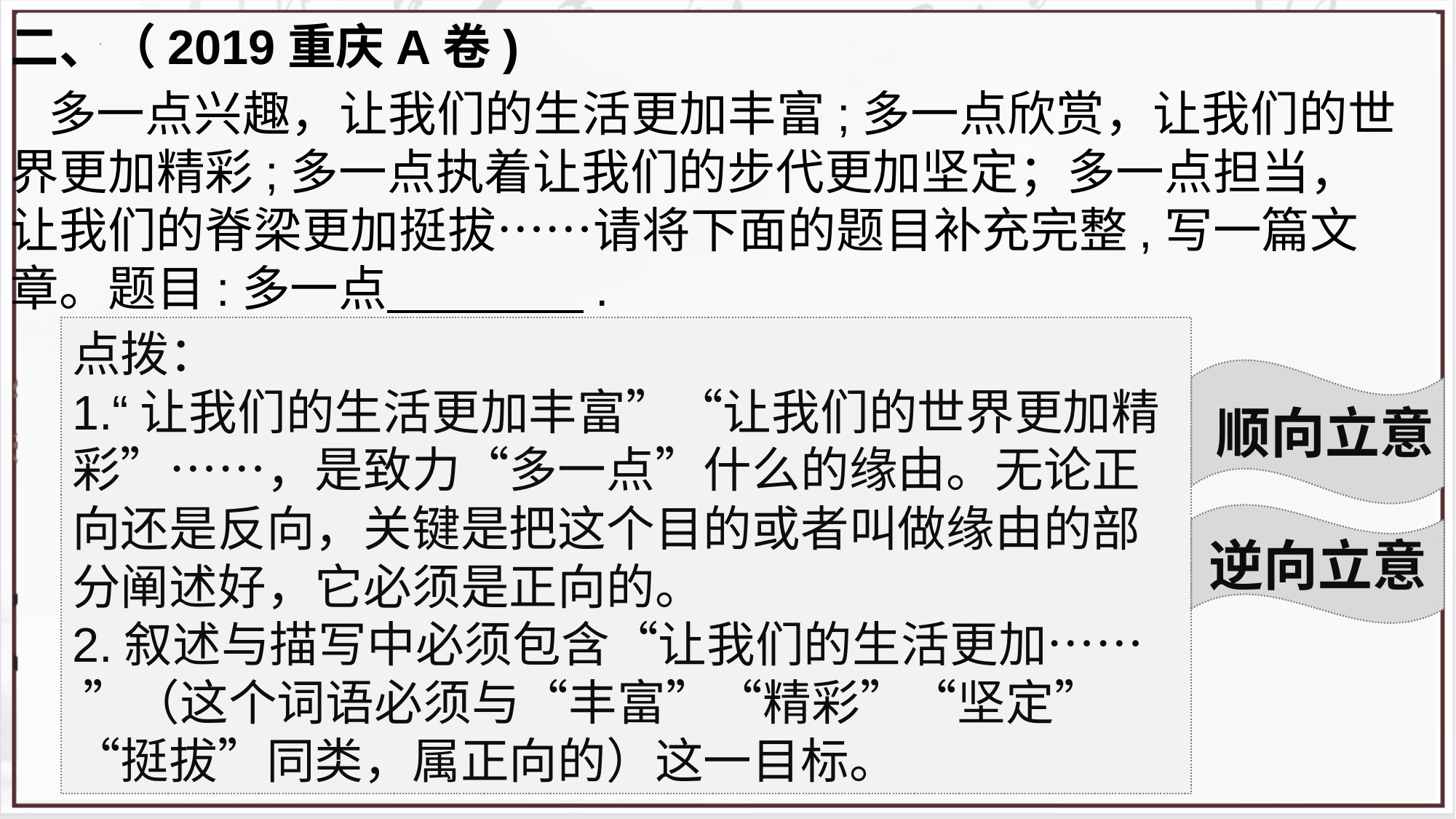

二、（2019重庆A卷)
     多一点兴趣，让我们的生活更加丰富;多一点欣赏，让我们的世界更加精彩;多一点执着让我们的步代更加坚定；多一点担当，让我们的脊梁更加挺拔……请将下面的题目补充完整,写一篇文章。题目:多一点                  .
点拨：
1.“让我们的生活更加丰富”“让我们的世界更加精彩”……，是致力“多一点”什么的缘由。无论正向还是反向，关键是把这个目的或者叫做缘由的部分阐述好，它必须是正向的。
2.叙述与描写中必须包含“让我们的生活更加…… ”（这个词语必须与“丰富”“精彩”“坚定”“挺拔”同类，属正向的）这一目标。

顺向立意
逆向立意